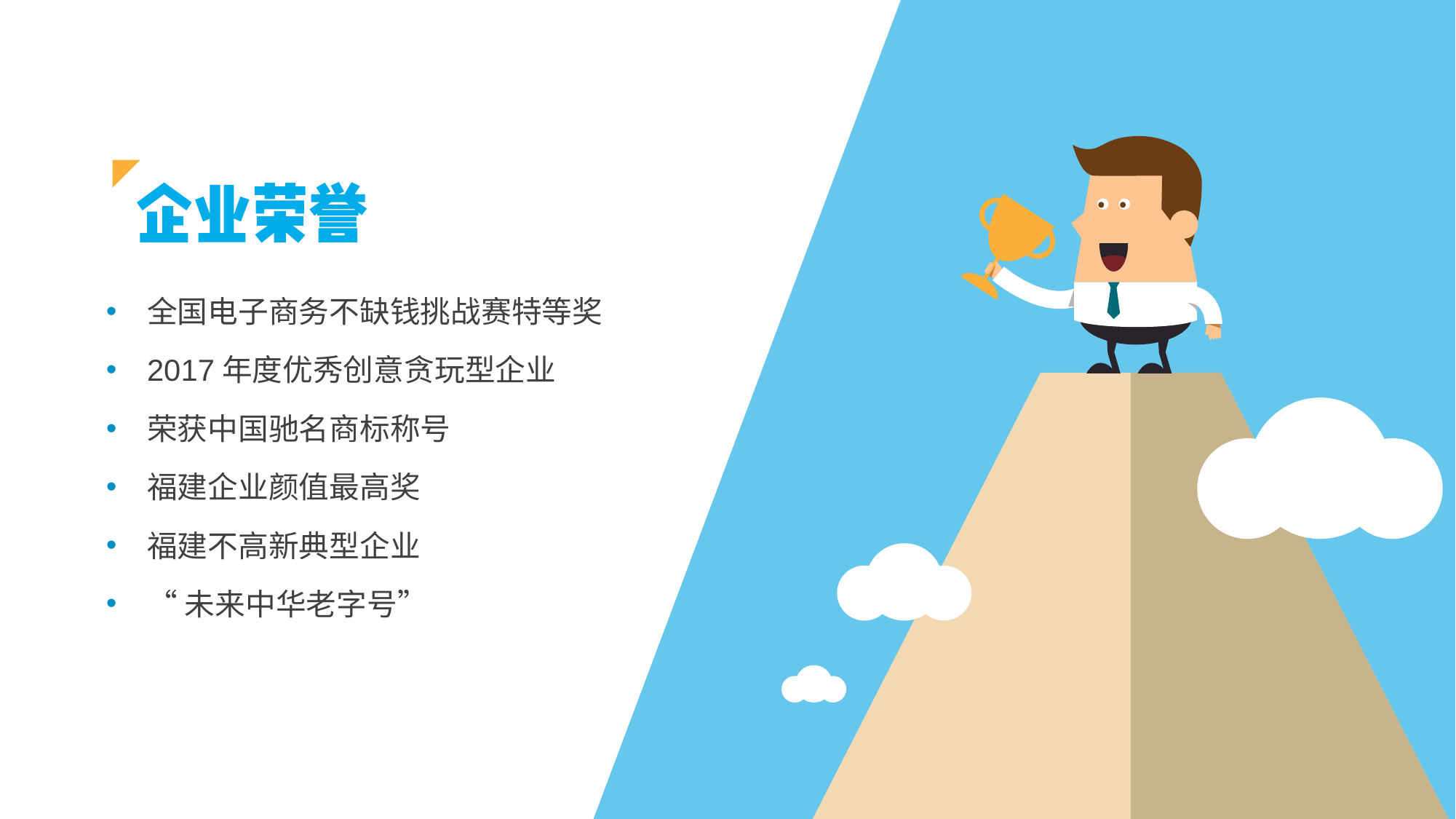

全国电子商务不缺钱挑战赛特等奖
2017年度优秀创意贪玩型企业

荣获中国驰名商标称号
福建企业颜值最高奖
福建不高新典型企业

“未来中华老字号”